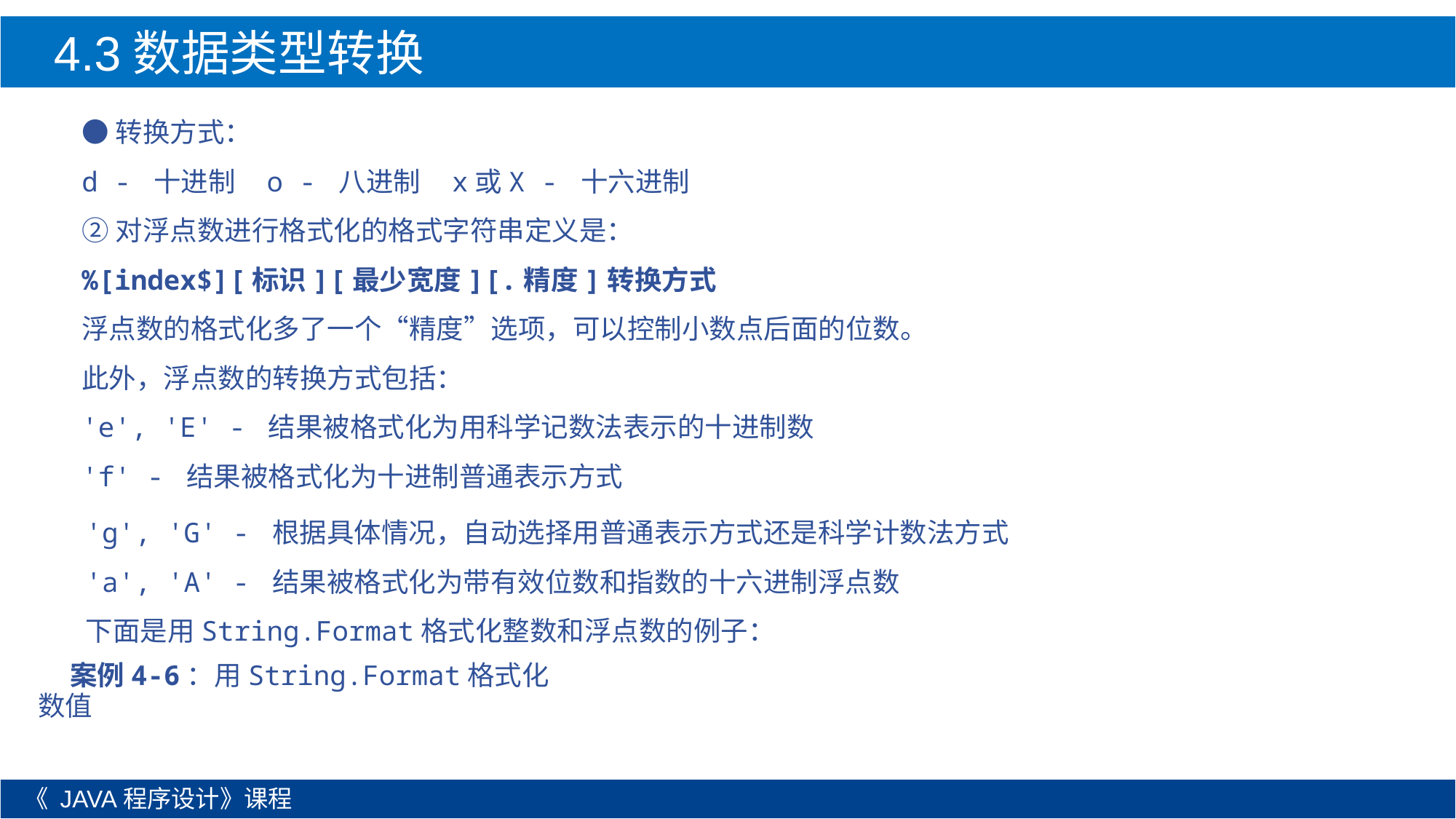

4.3数据类型转换
●转换方式：
d - 十进制    o - 八进制    x或X - 十六进制
②对浮点数进行格式化的格式字符串定义是：
%[index$][标识][最少宽度][.精度]转换方式
浮点数的格式化多了一个“精度”选项，可以控制小数点后面的位数。
此外，浮点数的转换方式包括：
'e', 'E' - 结果被格式化为用科学记数法表示的十进制数
'f' - 结果被格式化为十进制普通表示方式
'g', 'G' - 根据具体情况，自动选择用普通表示方式还是科学计数法方式
'a', 'A' - 结果被格式化为带有效位数和指数的十六进制浮点数
下面是用String.Format格式化整数和浮点数的例子：
案例4-6：用String.Format格式化数值
《 JAVA程序设计》课程